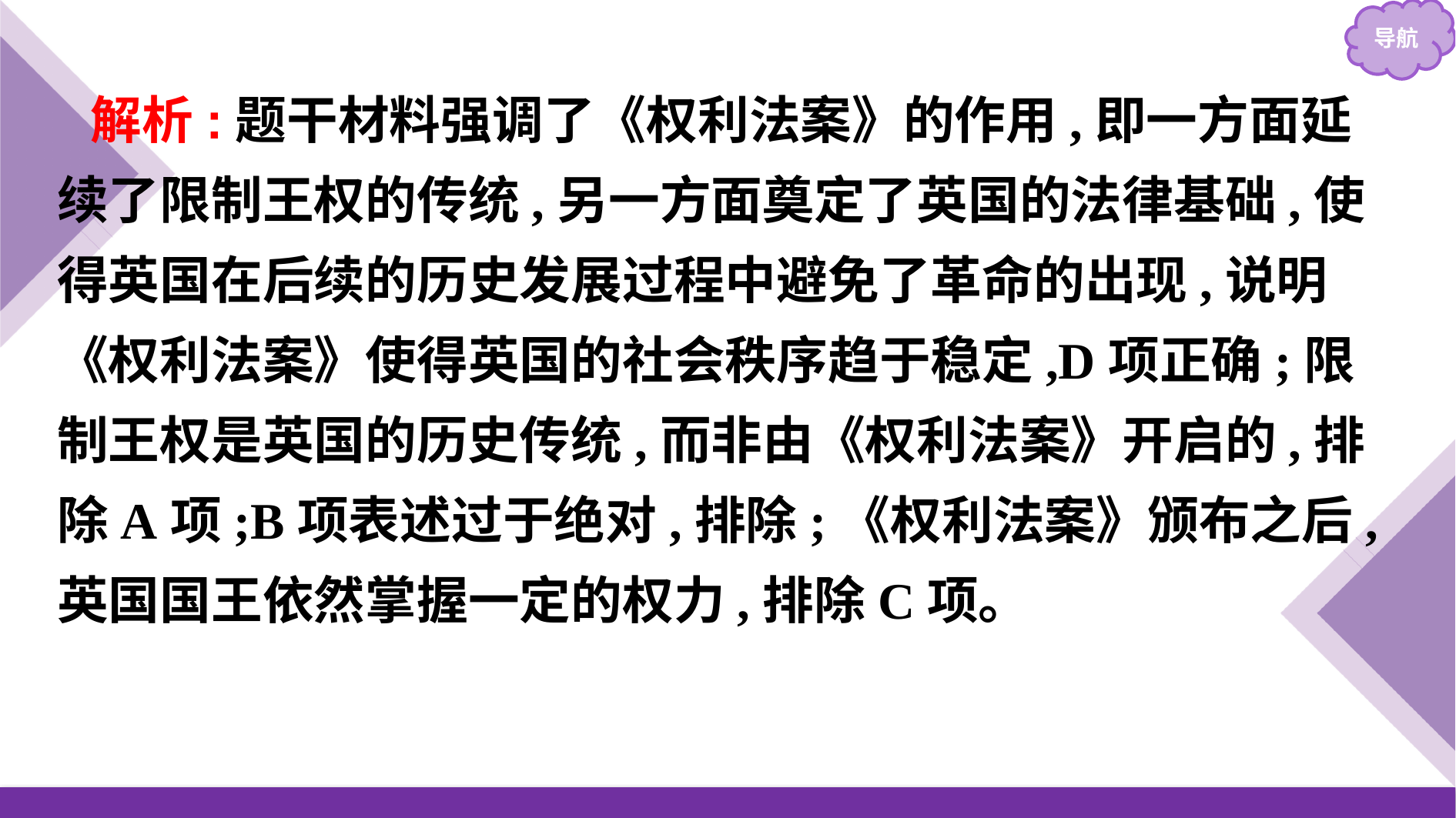

解析:题干材料强调了《权利法案》的作用,即一方面延续了限制王权的传统,另一方面奠定了英国的法律基础,使得英国在后续的历史发展过程中避免了革命的出现,说明《权利法案》使得英国的社会秩序趋于稳定,D项正确;限制王权是英国的历史传统,而非由《权利法案》开启的,排除A项;B项表述过于绝对,排除;《权利法案》颁布之后,英国国王依然掌握一定的权力,排除C项。